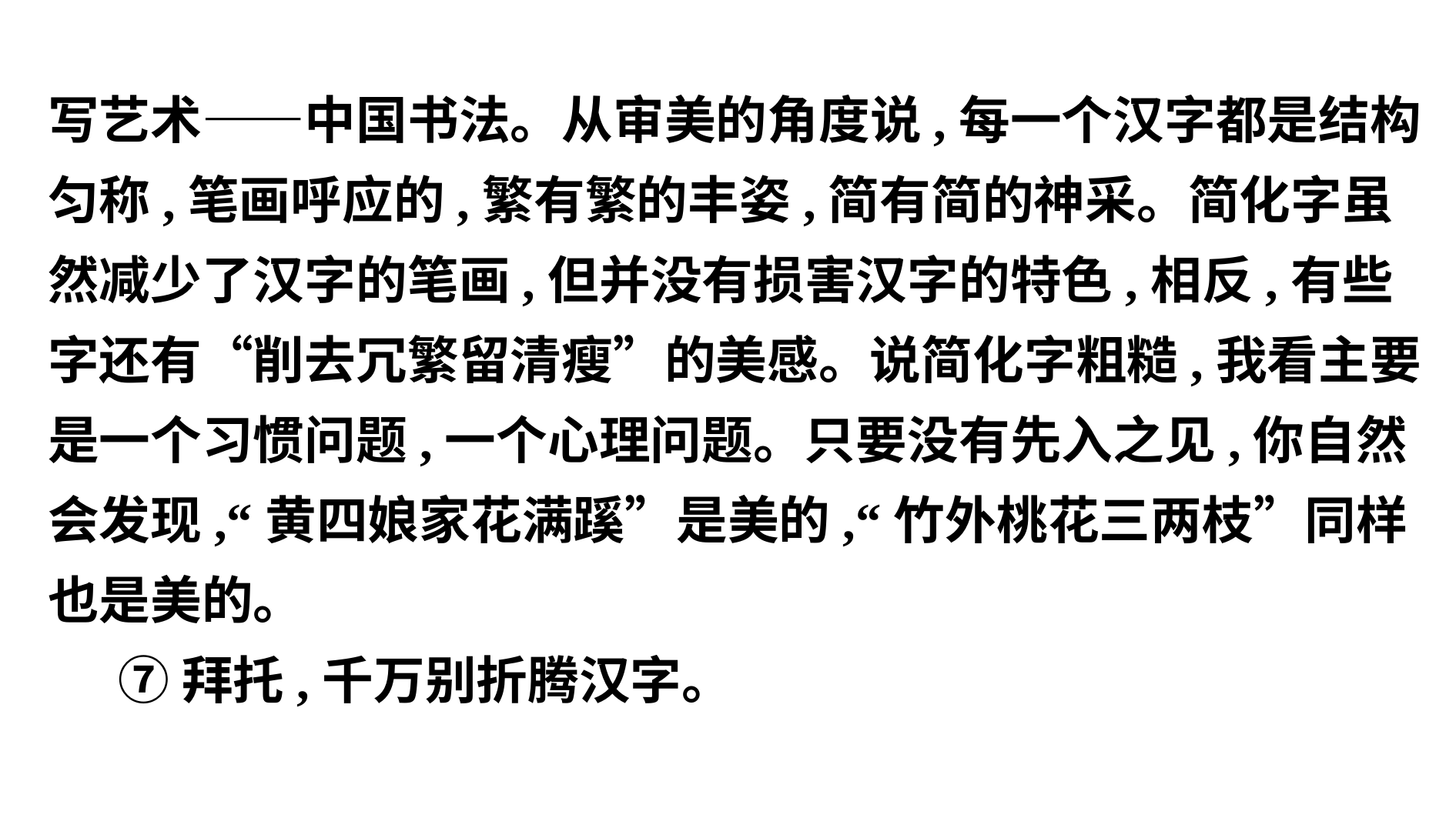

写艺术——中国书法。从审美的角度说,每一个汉字都是结构匀称,笔画呼应的,繁有繁的丰姿,简有简的神采。简化字虽然减少了汉字的笔画,但并没有损害汉字的特色,相反,有些字还有“削去冗繁留清瘦”的美感。说简化字粗糙,我看主要是一个习惯问题,一个心理问题。只要没有先入之见,你自然会发现,“黄四娘家花满蹊”是美的,“竹外桃花三两枝”同样也是美的。
      ⑦拜托,千万别折腾汉字。